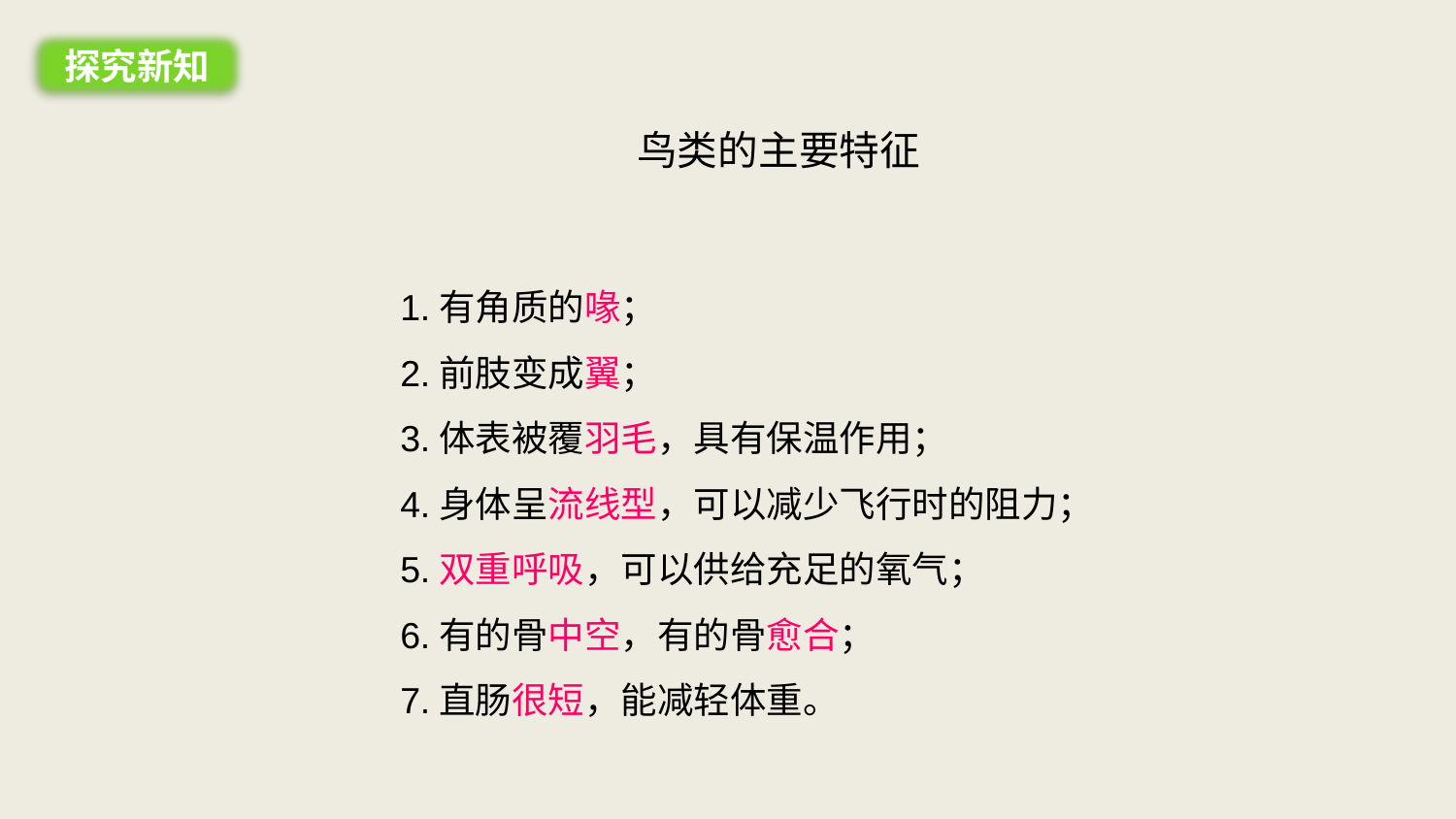

探究新知
鸟类的主要特征
1.有角质的喙；
2.前肢变成翼；
3.体表被覆羽毛，具有保温作用；
4.身体呈流线型，可以减少飞行时的阻力；
5.双重呼吸，可以供给充足的氧气；
6.有的骨中空，有的骨愈合；
7.直肠很短，能减轻体重。